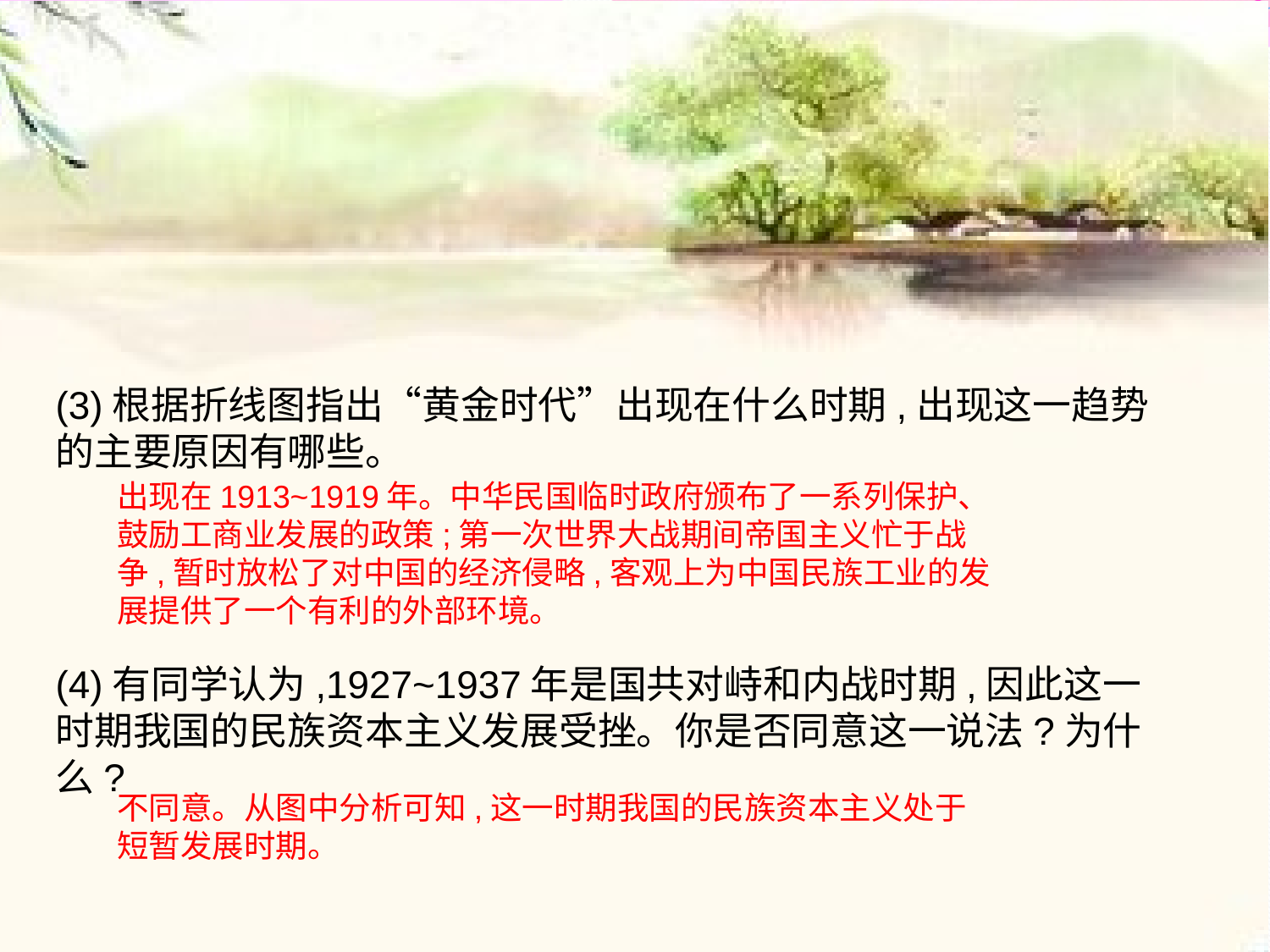

(3)根据折线图指出“黄金时代”出现在什么时期,出现这一趋势的主要原因有哪些。

(4)有同学认为,1927~1937年是国共对峙和内战时期,因此这一时期我国的民族资本主义发展受挫。你是否同意这一说法?为什么?
出现在1913~1919年。中华民国临时政府颁布了一系列保护、鼓励工商业发展的政策;第一次世界大战期间帝国主义忙于战争,暂时放松了对中国的经济侵略,客观上为中国民族工业的发展提供了一个有利的外部环境。
不同意。从图中分析可知,这一时期我国的民族资本主义处于短暂发展时期。